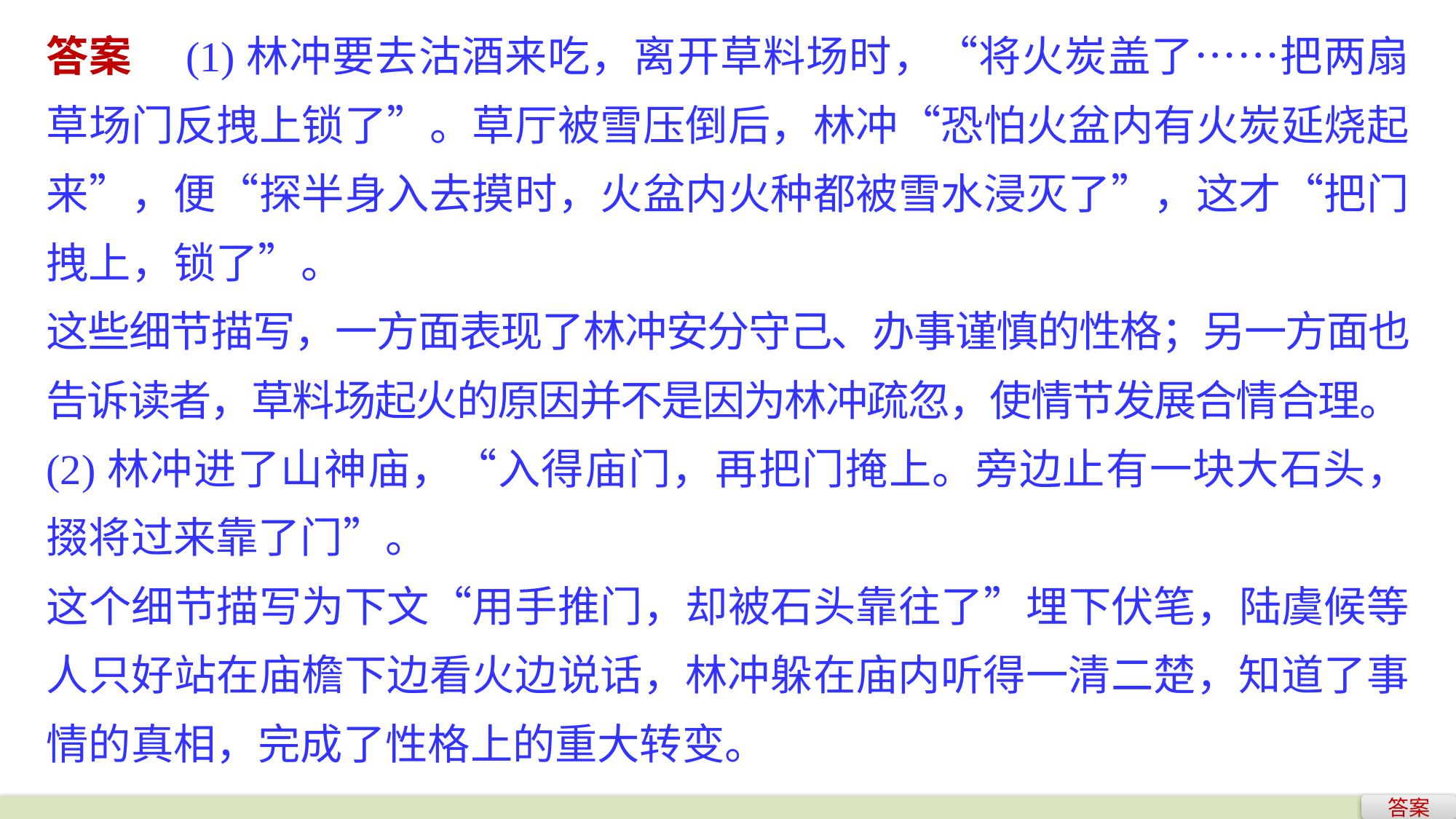

答案　(1)林冲要去沽酒来吃，离开草料场时，“将火炭盖了……把两扇草场门反拽上锁了”。草厅被雪压倒后，林冲“恐怕火盆内有火炭延烧起来”，便“探半身入去摸时，火盆内火种都被雪水浸灭了”，这才“把门拽上，锁了”。
这些细节描写，一方面表现了林冲安分守己、办事谨慎的性格；另一方面也告诉读者，草料场起火的原因并不是因为林冲疏忽，使情节发展合情合理。
(2)林冲进了山神庙，“入得庙门，再把门掩上。旁边止有一块大石头，掇将过来靠了门”。
这个细节描写为下文“用手推门，却被石头靠往了”埋下伏笔，陆虞候等人只好站在庙檐下边看火边说话，林冲躲在庙内听得一清二楚，知道了事情的真相，完成了性格上的重大转变。
答案